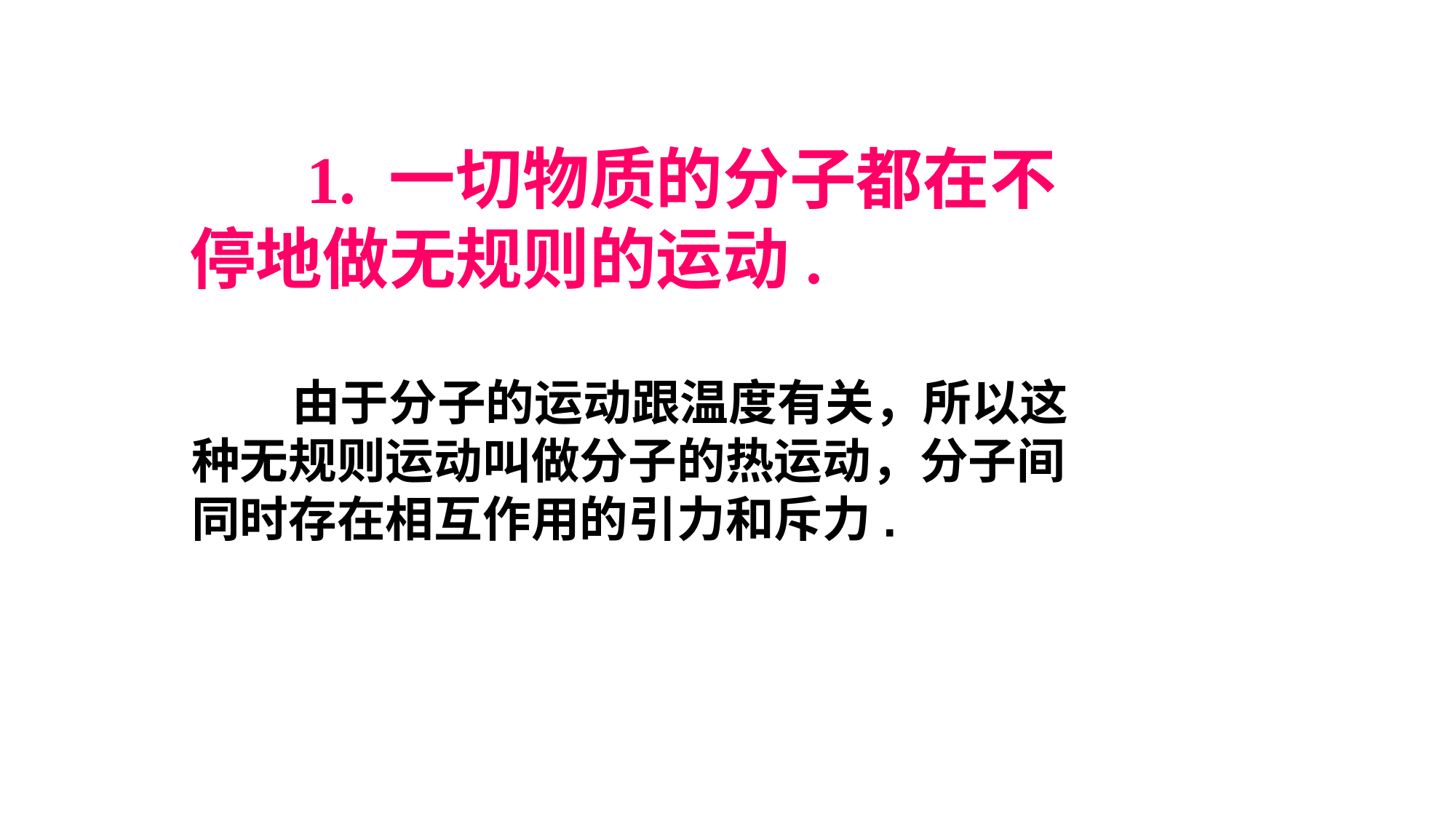

1. 一切物质的分子都在不停地做无规则的运动.
        由于分子的运动跟温度有关，所以这种无规则运动叫做分子的热运动，分子间同时存在相互作用的引力和斥力.